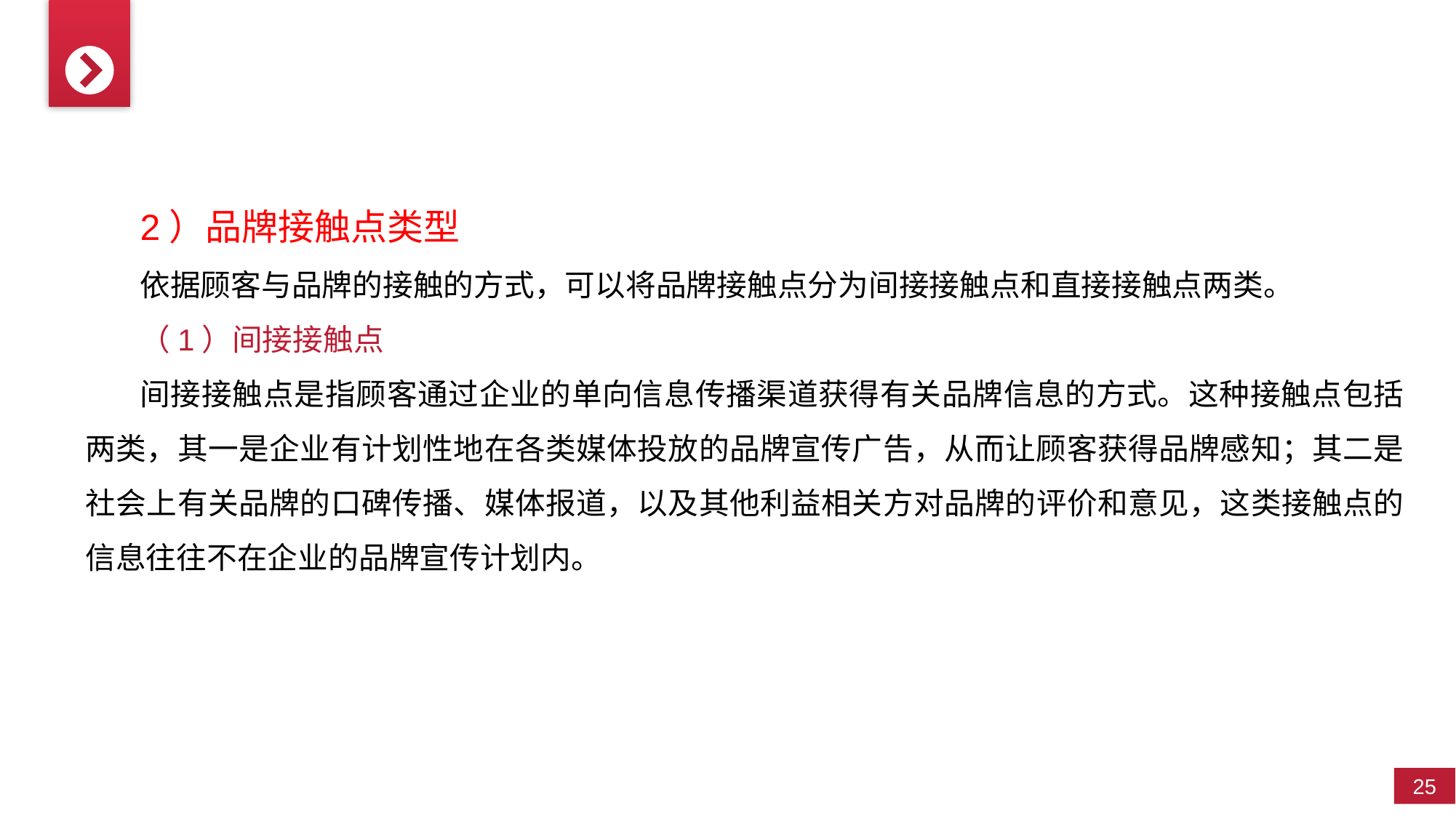

2）品牌接触点类型
依据顾客与品牌的接触的方式，可以将品牌接触点分为间接接触点和直接接触点两类。
（1）间接接触点
间接接触点是指顾客通过企业的单向信息传播渠道获得有关品牌信息的方式。这种接触点包括两类，其一是企业有计划性地在各类媒体投放的品牌宣传广告，从而让顾客获得品牌感知；其二是社会上有关品牌的口碑传播、媒体报道，以及其他利益相关方对品牌的评价和意见，这类接触点的信息往往不在企业的品牌宣传计划内。